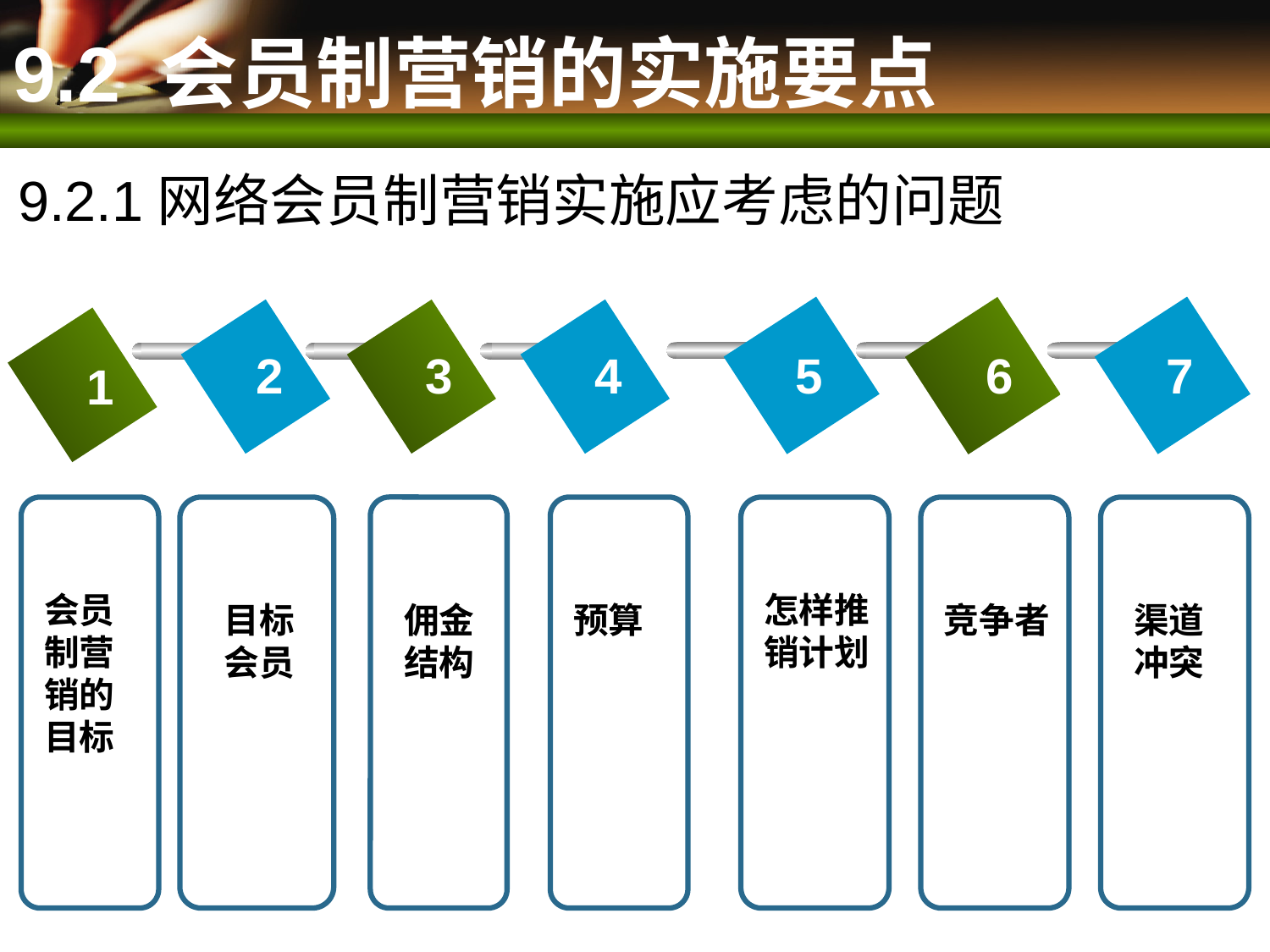

# 9.2 会员制营销的实施要点
9.2.1网络会员制营销实施应考虑的问题

2
3
4
5
6
7
1
4

会员制营销的目标
怎样推销计划
目标会员
佣金结构
预算
竞争者
渠道
冲突